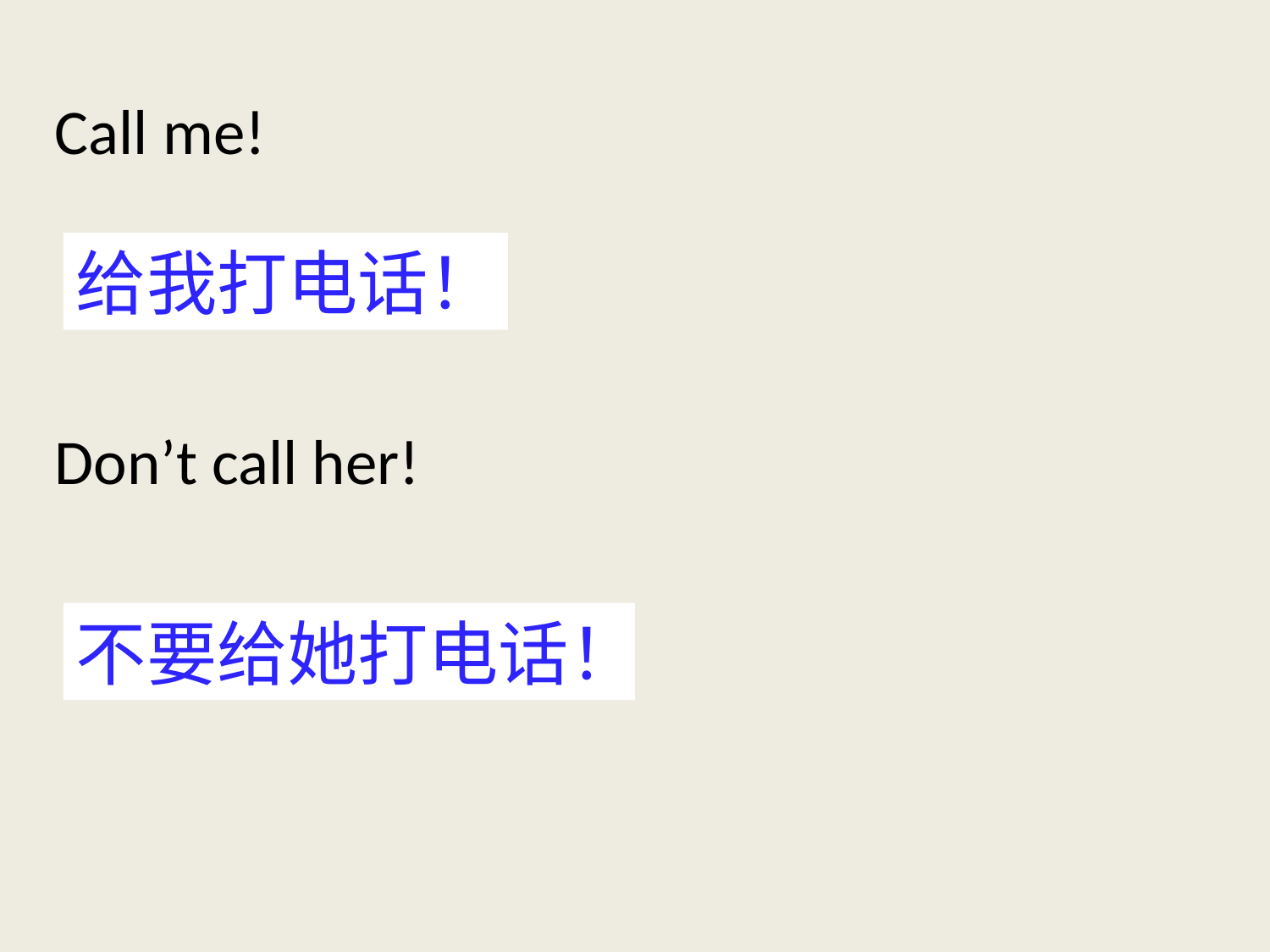

Call me!

Don’t call her!

给我打电话！
不要给她打电话！